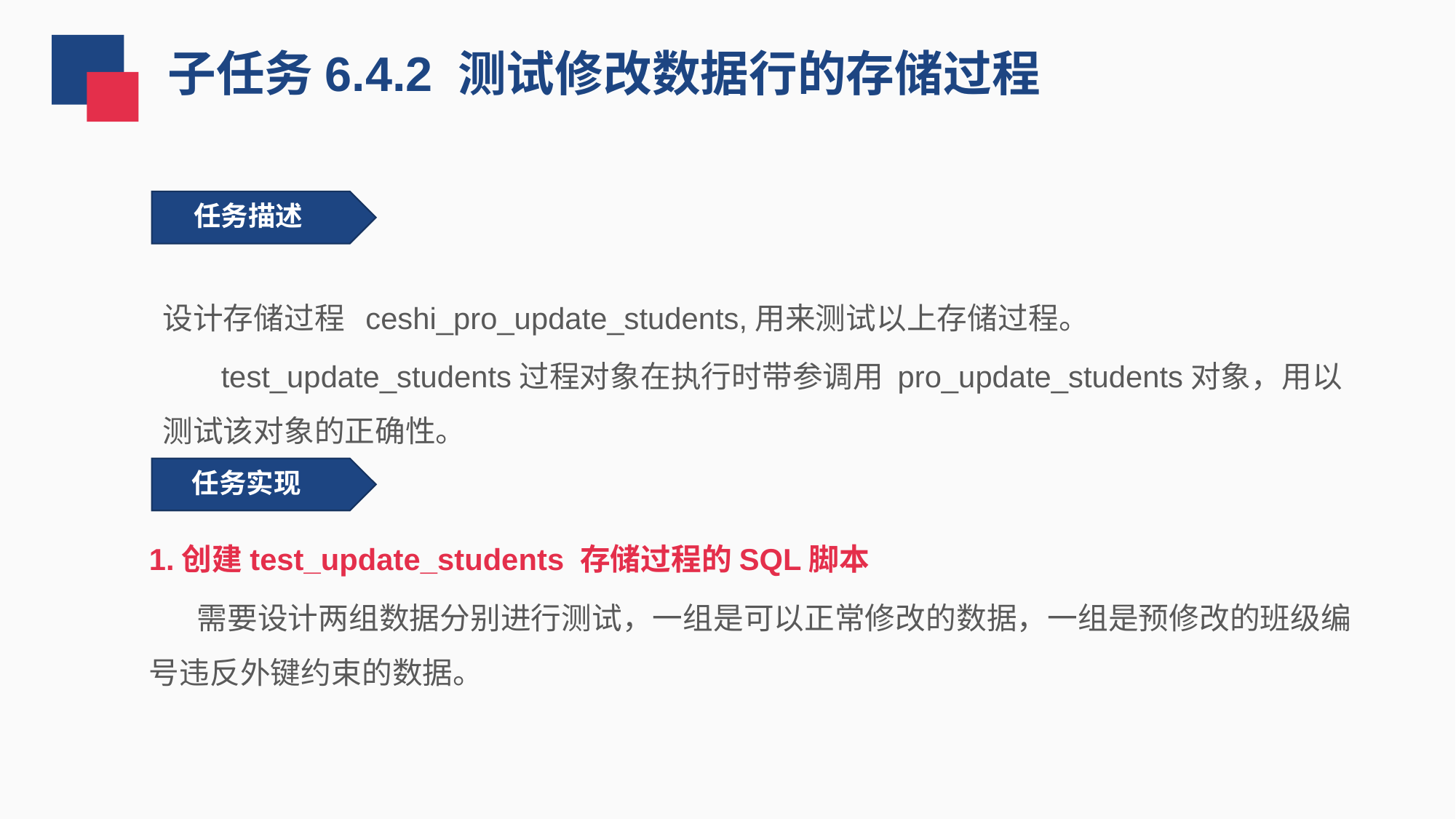

子任务6.4.2 测试修改数据行的存储过程

    任务描述
设计存储过程  ceshi_pro_update_students,用来测试以上存储过程。
       test_update_students过程对象在执行时带参调用 pro_update_students对象，用以测试该对象的正确性。

任务实现
1.创建test_update_students 存储过程的SQL脚本
      需要设计两组数据分别进行测试，一组是可以正常修改的数据，一组是预修改的班级编号违反外键约束的数据。